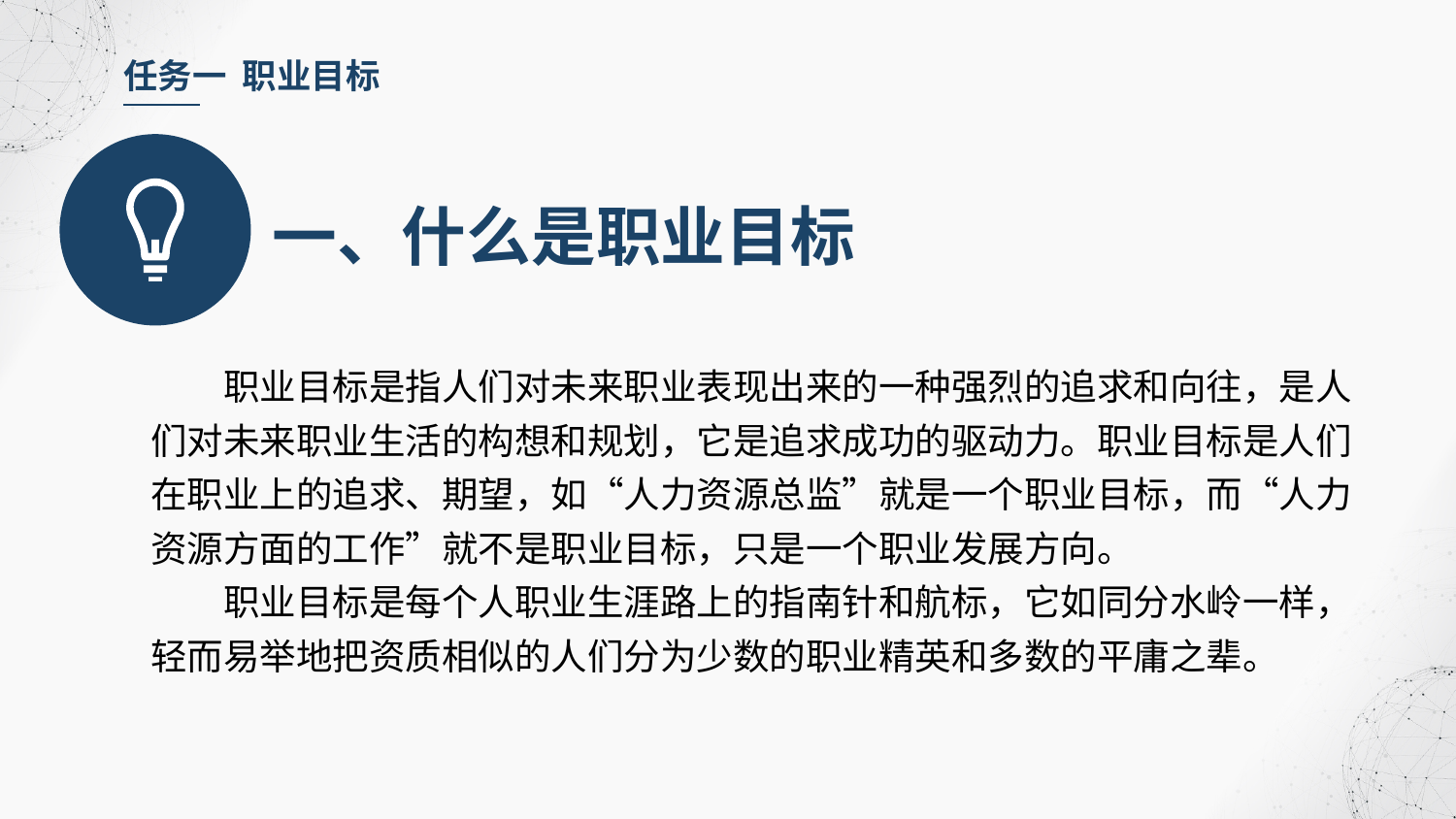

任务一  职业目标

一、什么是职业目标
职业目标是指人们对未来职业表现出来的一种强烈的追求和向往，是人们对未来职业生活的构想和规划，它是追求成功的驱动力。职业目标是人们在职业上的追求、期望，如“人力资源总监”就是一个职业目标，而“人力资源方面的工作”就不是职业目标，只是一个职业发展方向。
职业目标是每个人职业生涯路上的指南针和航标，它如同分水岭一样，轻而易举地把资质相似的人们分为少数的职业精英和多数的平庸之辈。